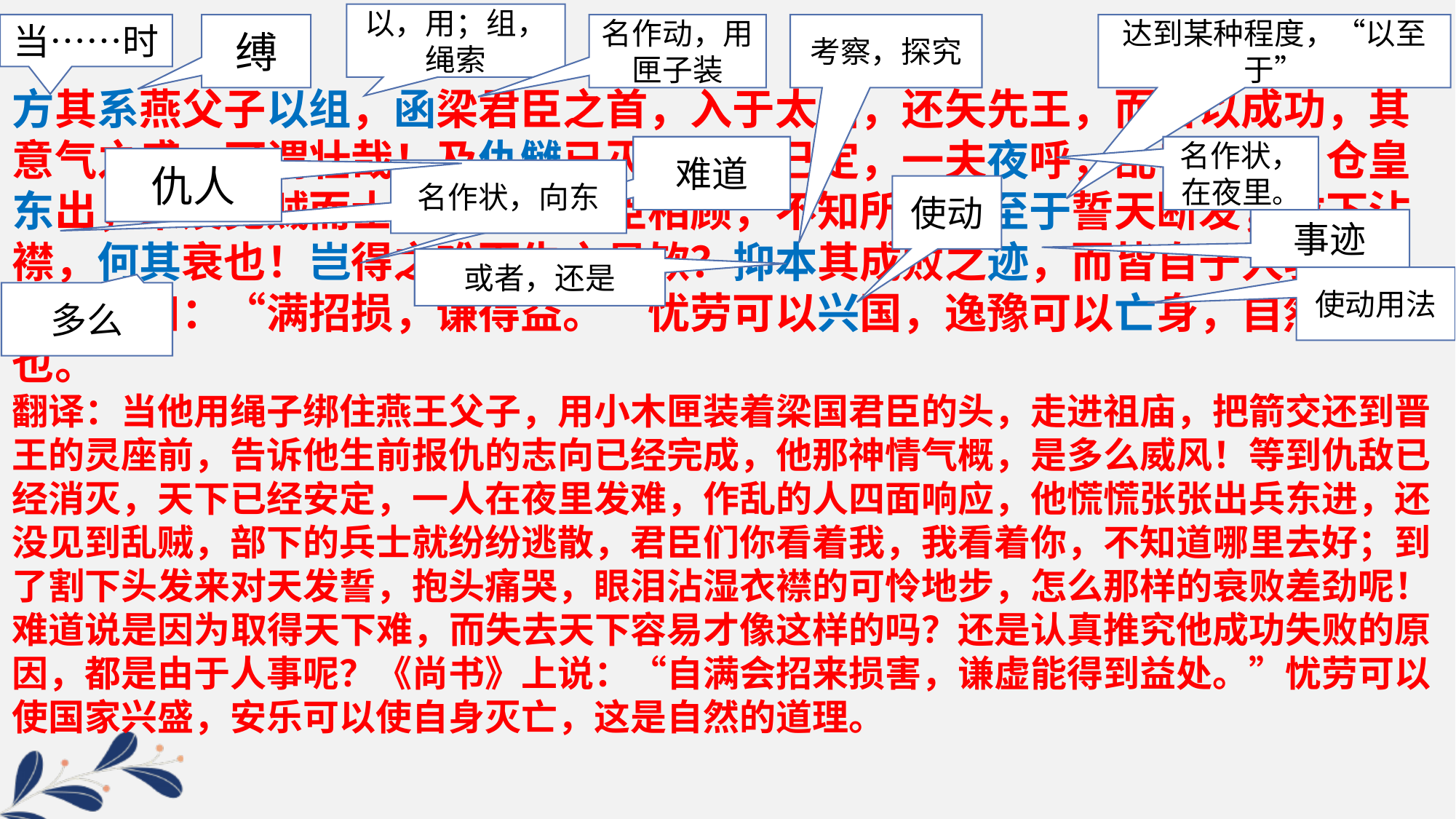

以，用；组，绳索
当……时
缚
名作动，用匣子装
考察，探究
达到某种程度，“以至于”
方其系燕父子以组，函梁君臣之首，入于太庙，还矢先王，而告以成功，其意气之盛，可谓壮哉！及仇雠已灭，天下已定，一夫夜呼，乱者四应，仓皇东出，未及见贼而士卒离散，君臣相顾，不知所归。至于誓天断发，泣下沾襟，何其衰也！岂得之难而失之易欤？抑本其成败之迹，而皆自于人欤？《书》曰：“满招损，谦得益。”忧劳可以兴国，逸豫可以亡身，自然之理也。
翻译：当他用绳子绑住燕王父子，用小木匣装着梁国君臣的头，走进祖庙，把箭交还到晋王的灵座前，告诉他生前报仇的志向已经完成，他那神情气概，是多么威风！等到仇敌已经消灭，天下已经安定，一人在夜里发难，作乱的人四面响应，他慌慌张张出兵东进，还没见到乱贼，部下的兵士就纷纷逃散，君臣们你看着我，我看着你，不知道哪里去好；到了割下头发来对天发誓，抱头痛哭，眼泪沾湿衣襟的可怜地步，怎么那样的衰败差劲呢！难道说是因为取得天下难，而失去天下容易才像这样的吗？还是认真推究他成功失败的原因，都是由于人事呢？《尚书》上说：“自满会招来损害，谦虚能得到益处。”忧劳可以使国家兴盛，安乐可以使自身灭亡，这是自然的道理。

难道
名作状，在夜里。
仇人
名作状，向东
使动
事迹
或者，还是
使动用法
多么